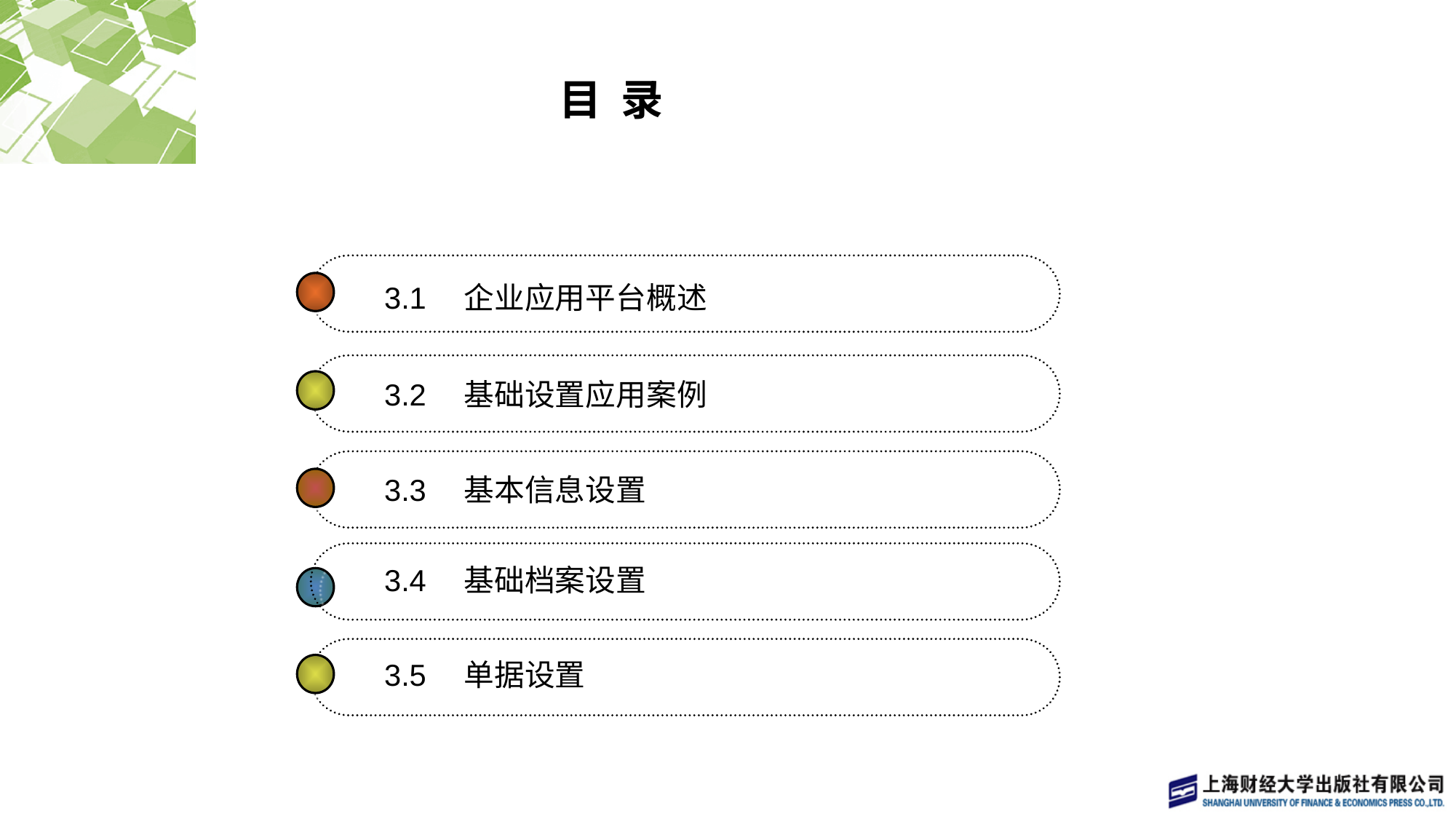

# 目  录

3.1　企业应用平台概述

3.2　基础设置应用案例

3.3　基本信息设置

3.4　基础档案设置

3.5　单据设置